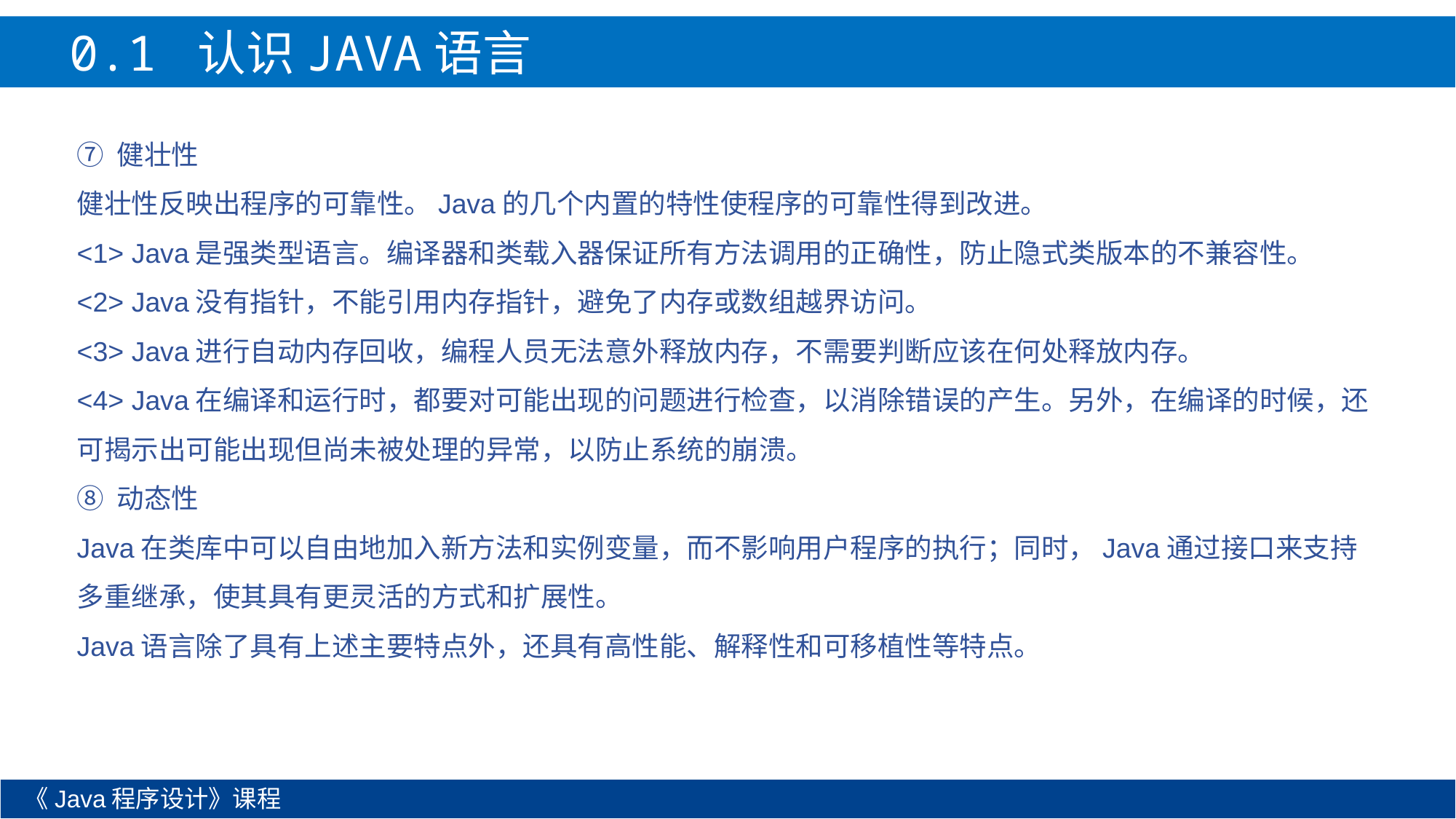

0.1 认识JAVA语言
⑦ 健壮性
健壮性反映出程序的可靠性。Java的几个内置的特性使程序的可靠性得到改进。
<1> Java是强类型语言。编译器和类载入器保证所有方法调用的正确性，防止隐式类版本的不兼容性。
<2> Java没有指针，不能引用内存指针，避免了内存或数组越界访问。
<3> Java进行自动内存回收，编程人员无法意外释放内存，不需要判断应该在何处释放内存。
<4> Java在编译和运行时，都要对可能出现的问题进行检查，以消除错误的产生。另外，在编译的时候，还可揭示出可能出现但尚未被处理的异常，以防止系统的崩溃。
⑧ 动态性
Java在类库中可以自由地加入新方法和实例变量，而不影响用户程序的执行；同时，Java通过接口来支持多重继承，使其具有更灵活的方式和扩展性。
Java语言除了具有上述主要特点外，还具有高性能、解释性和可移植性等特点。

《Java程序设计》课程